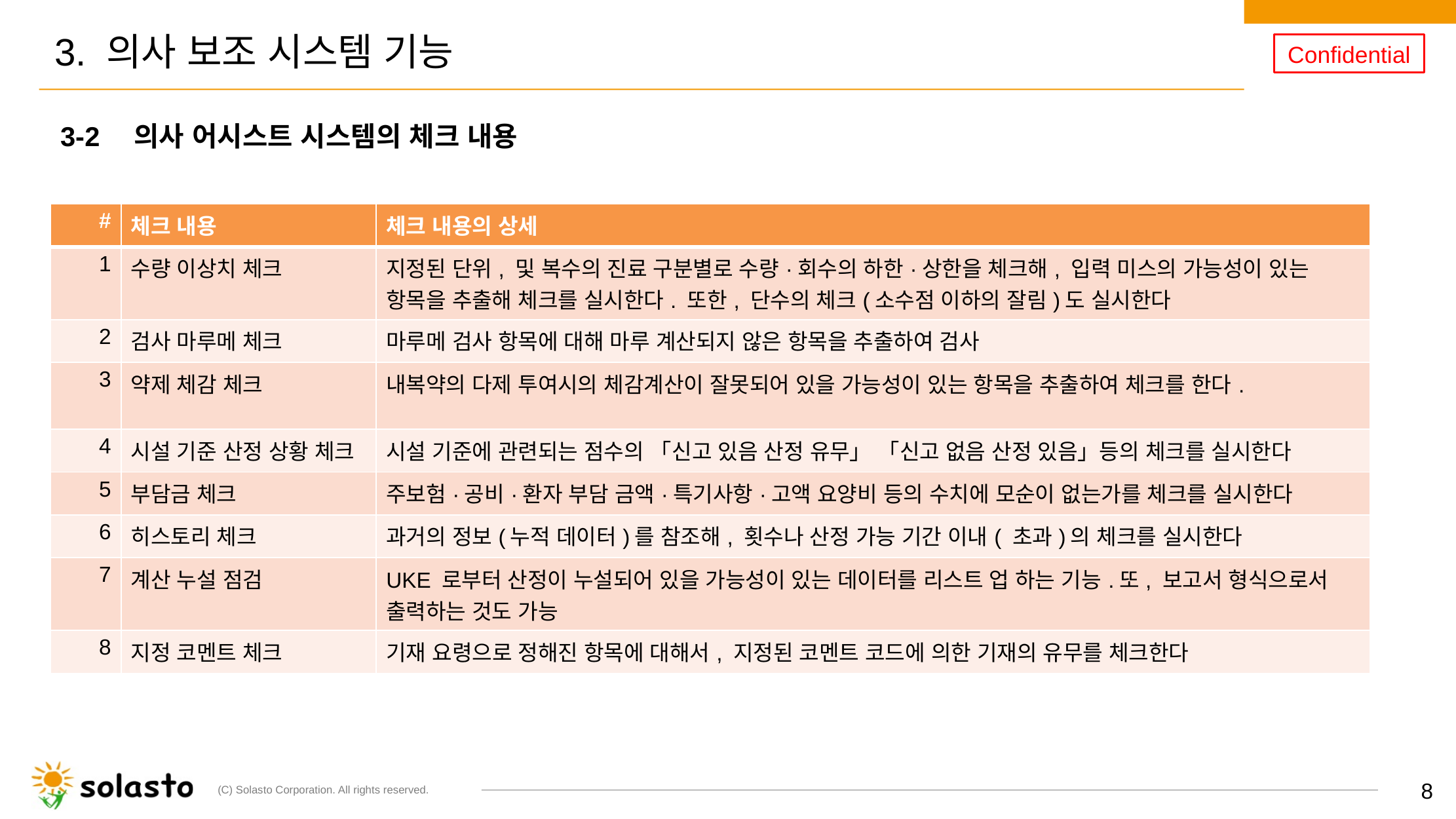

# 3. 의사 보조 시스템 기능
3-2　의사 어시스트 시스템의 체크 내용

| # | 체크 내용 | 체크 내용의 상세 |
| --- | --- | --- |
| 1 | 수량 이상치 체크 | 지정된 단위, 및 복수의 진료 구분별로 수량·회수의 하한·상한을 체크해, 입력 미스의 가능성이 있는 항목을 추출해 체크를 실시한다. 또한, 단수의 체크(소수점 이하의 잘림)도 실시한다 |
| 2 | 검사 마루메 체크 | 마루메 검사 항목에 대해 마루 계산되지 않은 항목을 추출하여 검사 |
| 3 | 약제 체감 체크 | 내복약의 다제 투여시의 체감계산이 잘못되어 있을 가능성이 있는 항목을 추출하여 체크를 한다. |
| 4 | 시설 기준 산정 상황 체크 | 시설 기준에 관련되는 점수의 「신고 있음 산정 유무」 「신고 없음 산정 있음」등의 체크를 실시한다 |
| 5 | 부담금 체크 | 주보험·공비·환자 부담 금액·특기사항·고액 요양비 등의 수치에 모순이 없는가를 체크를 실시한다 |
| 6 | 히스토리 체크 | 과거의 정보(누적 데이터)를 참조해, 횟수나 산정 가능 기간 이내( 초과)의 체크를 실시한다 |
| 7 | 계산 누설 점검 | UKE 로부터 산정이 누설되어 있을 가능성이 있는 데이터를 리스트 업 하는 기능.또, 보고서 형식으로서 출력하는 것도 가능 |
| 8 | 지정 코멘트 체크 | 기재 요령으로 정해진 항목에 대해서, 지정된 코멘트 코드에 의한 기재의 유무를 체크한다 |